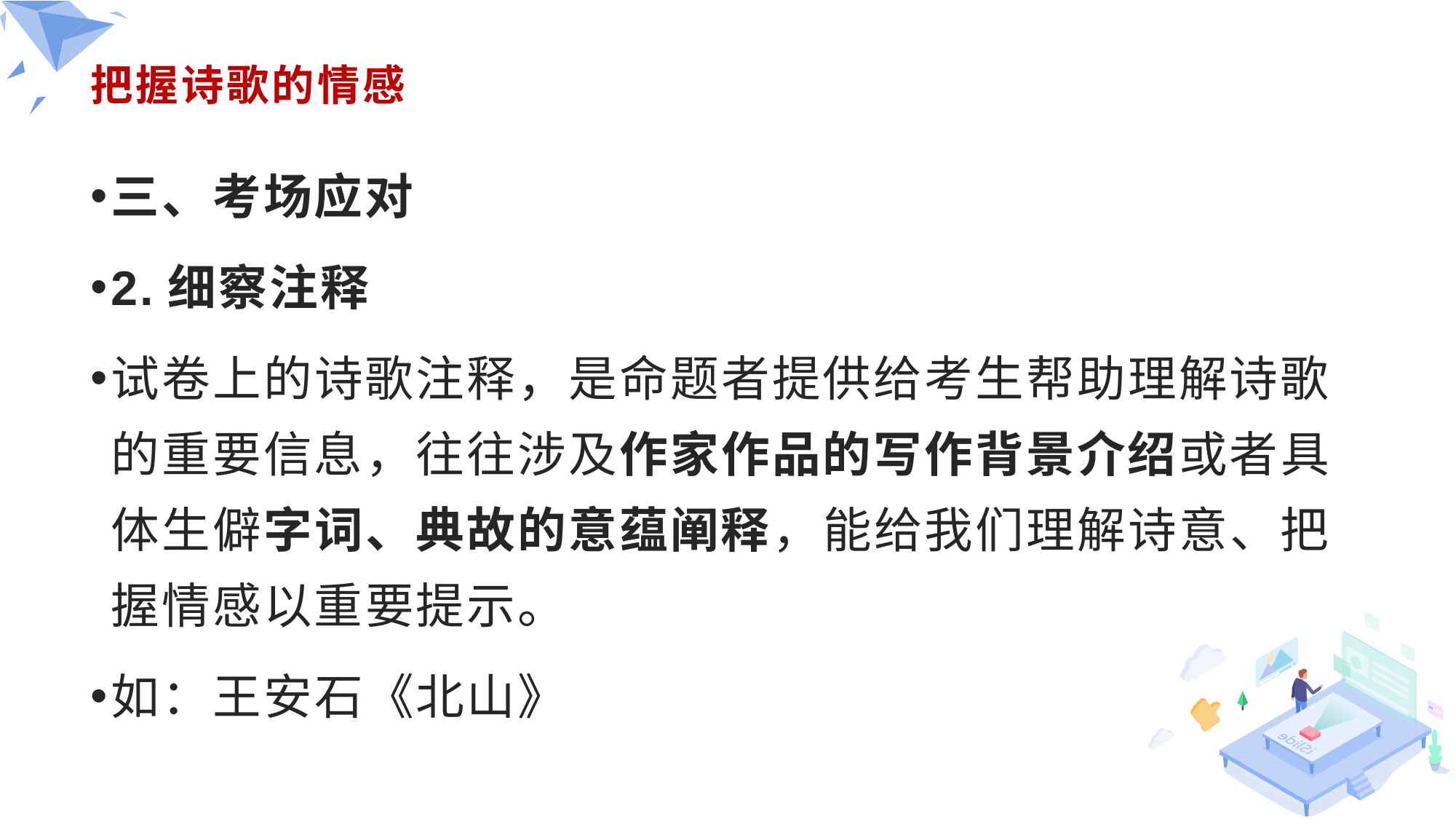

# 把握诗歌的情感
三、考场应对
2.细察注释
试卷上的诗歌注释，是命题者提供给考生帮助理解诗歌的重要信息，往往涉及作家作品的写作背景介绍或者具体生僻字词、典故的意蕴阐释，能给我们理解诗意、把握情感以重要提示。
如：王安石《北山》